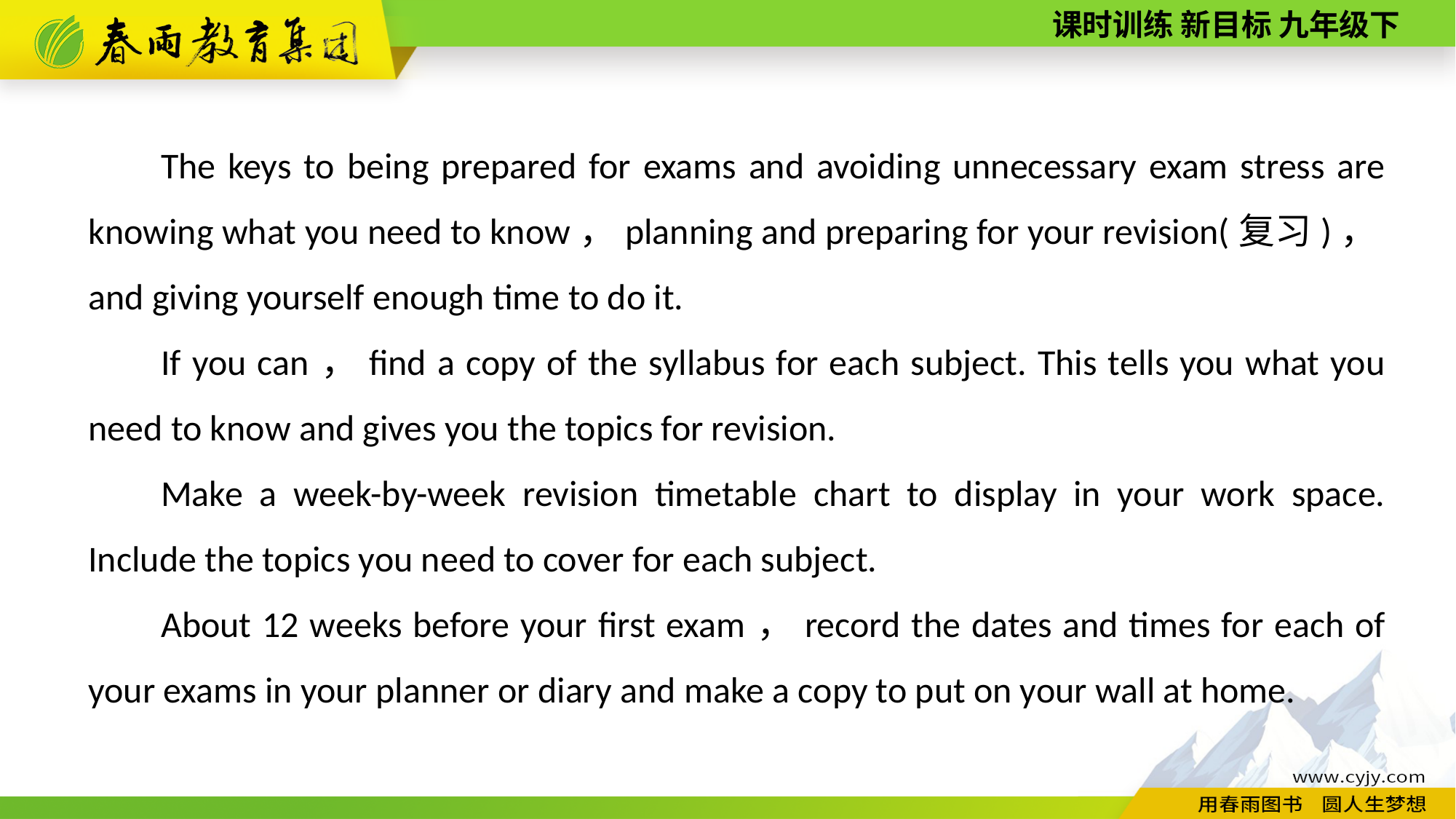

The keys to being prepared for exams and avoiding unnecessary exam stress are knowing what you need to know，planning and preparing for your revision(复习)，and giving yourself enough time to do it.
If you can，find a copy of the syllabus for each subject. This tells you what you need to know and gives you the topics for revision.
Make a week­-by­-week revision timetable chart to display in your work space. Include the topics you need to cover for each subject.
About 12 weeks before your first exam，record the dates and times for each of your exams in your planner or diary and make a copy to put on your wall at home.